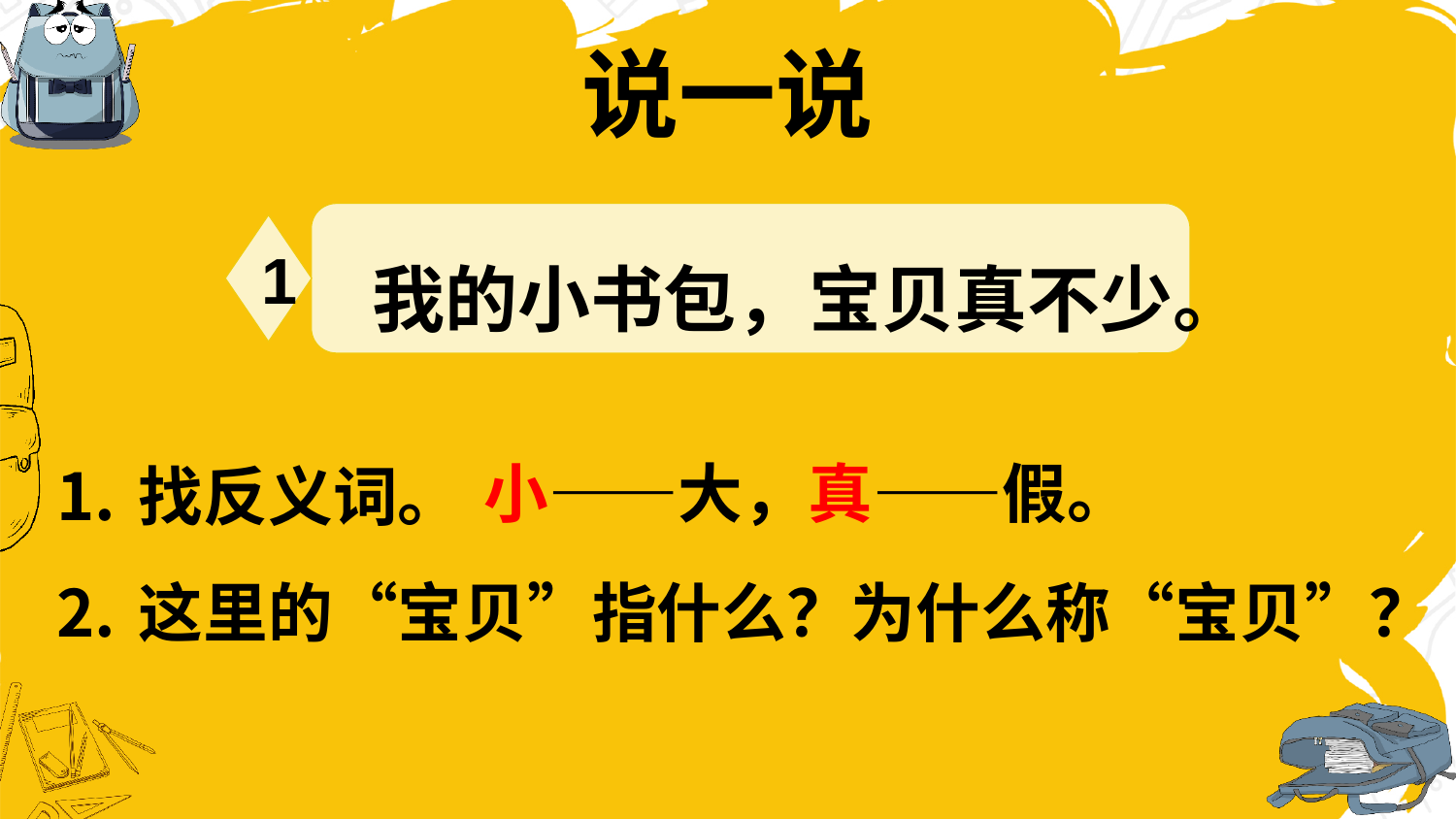

说一说

我的小书包，宝贝真不少。
1
小——大，真——假。
找反义词。
这里的“宝贝”指什么？为什么称“宝贝”？